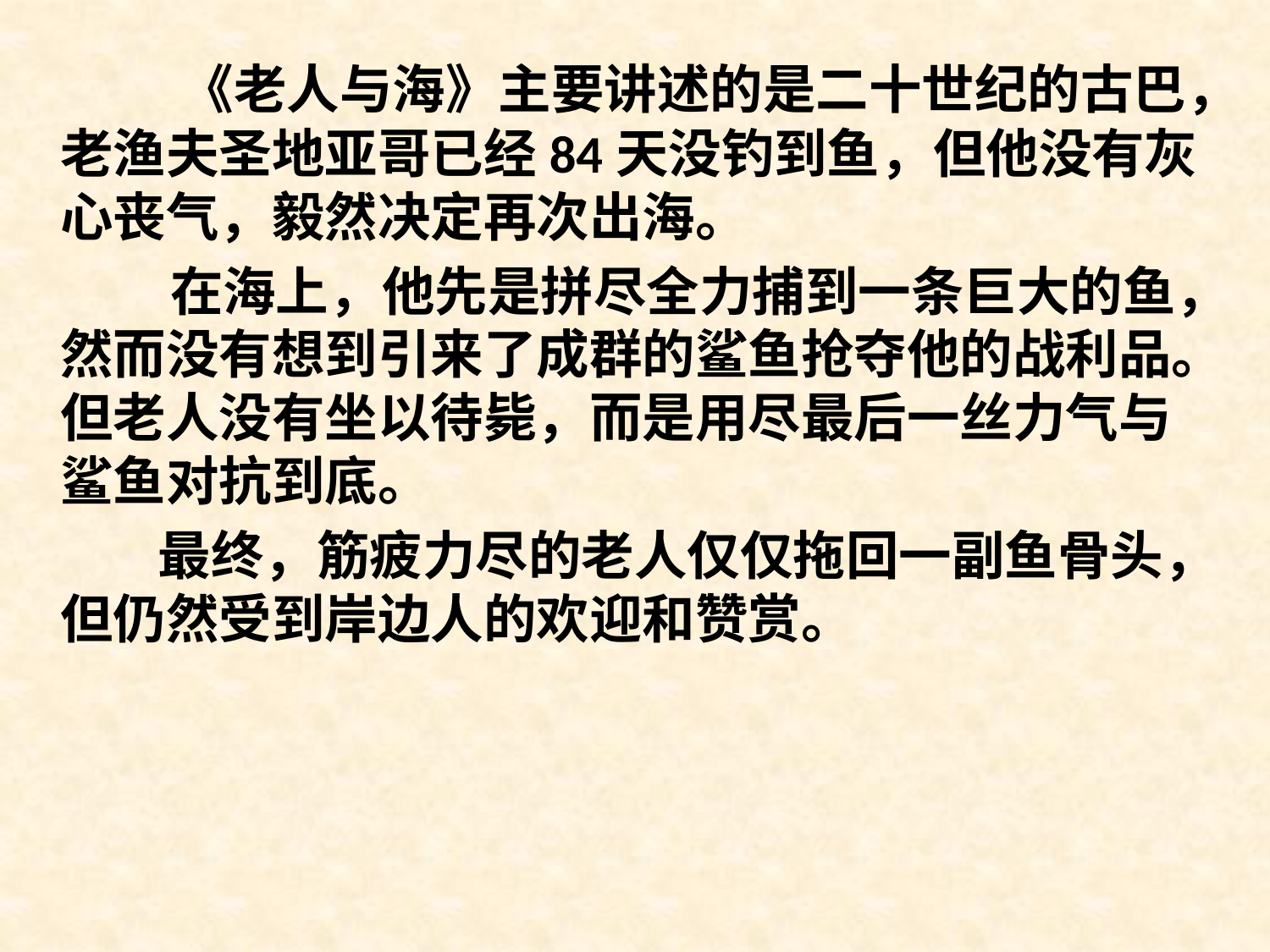

#
            《老人与海》主要讲述的是二十世纪的古巴，老渔夫圣地亚哥已经84天没钓到鱼，但他没有灰心丧气，毅然决定再次出海。
            在海上，他先是拼尽全力捕到一条巨大的鱼，然而没有想到引来了成群的鲨鱼抢夺他的战利品。但老人没有坐以待毙，而是用尽最后一丝力气与鲨鱼对抗到底。
           最终，筋疲力尽的老人仅仅拖回一副鱼骨头，但仍然受到岸边人的欢迎和赞赏。